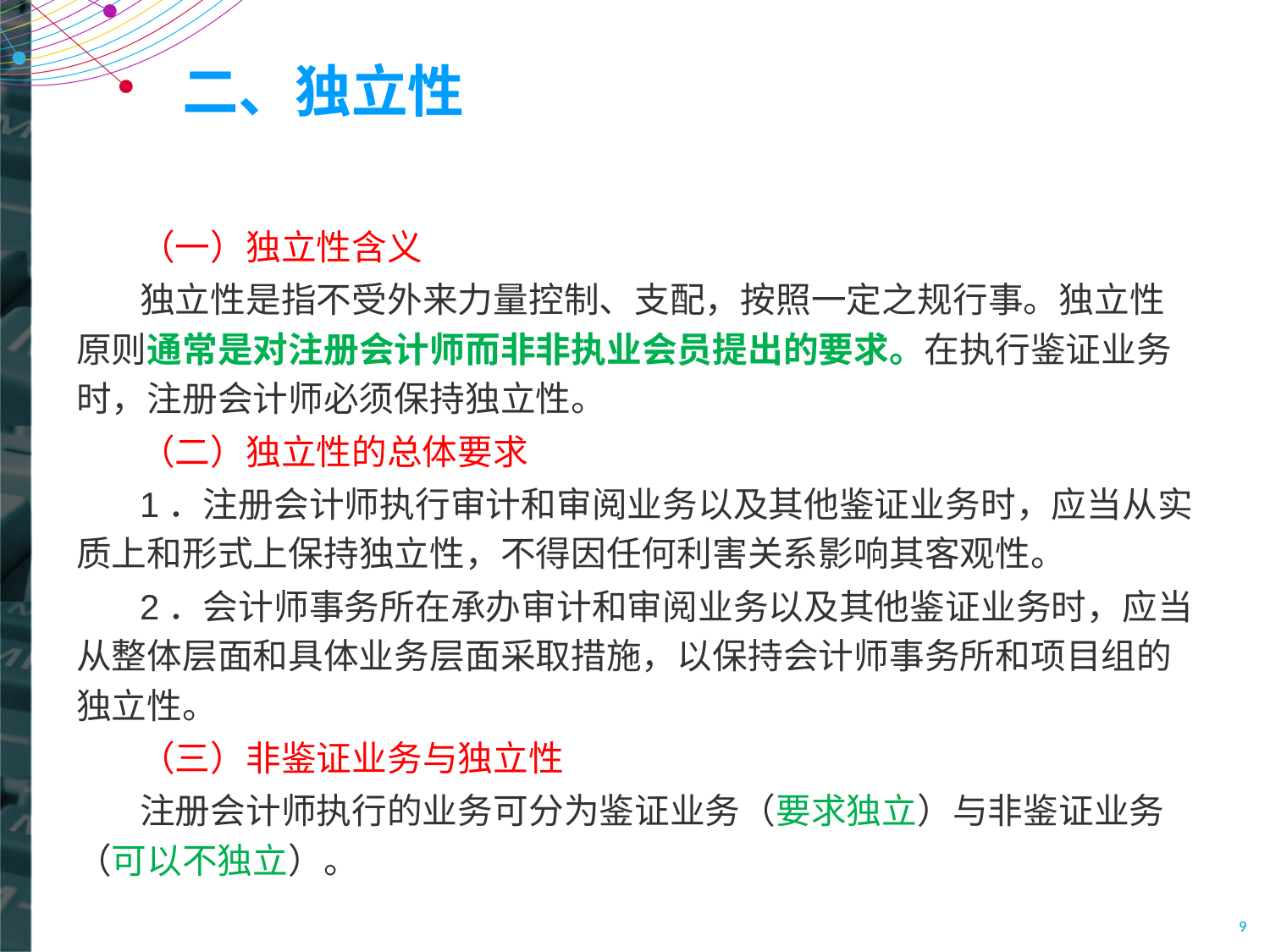

# 二、独立性
（一）独立性含义
独立性是指不受外来力量控制、支配，按照一定之规行事。独立性原则通常是对注册会计师而非非执业会员提出的要求。在执行鉴证业务时，注册会计师必须保持独立性。
（二）独立性的总体要求
1．注册会计师执行审计和审阅业务以及其他鉴证业务时，应当从实质上和形式上保持独立性，不得因任何利害关系影响其客观性。
2．会计师事务所在承办审计和审阅业务以及其他鉴证业务时，应当从整体层面和具体业务层面采取措施，以保持会计师事务所和项目组的独立性。
（三）非鉴证业务与独立性
注册会计师执行的业务可分为鉴证业务（要求独立）与非鉴证业务（可以不独立）。